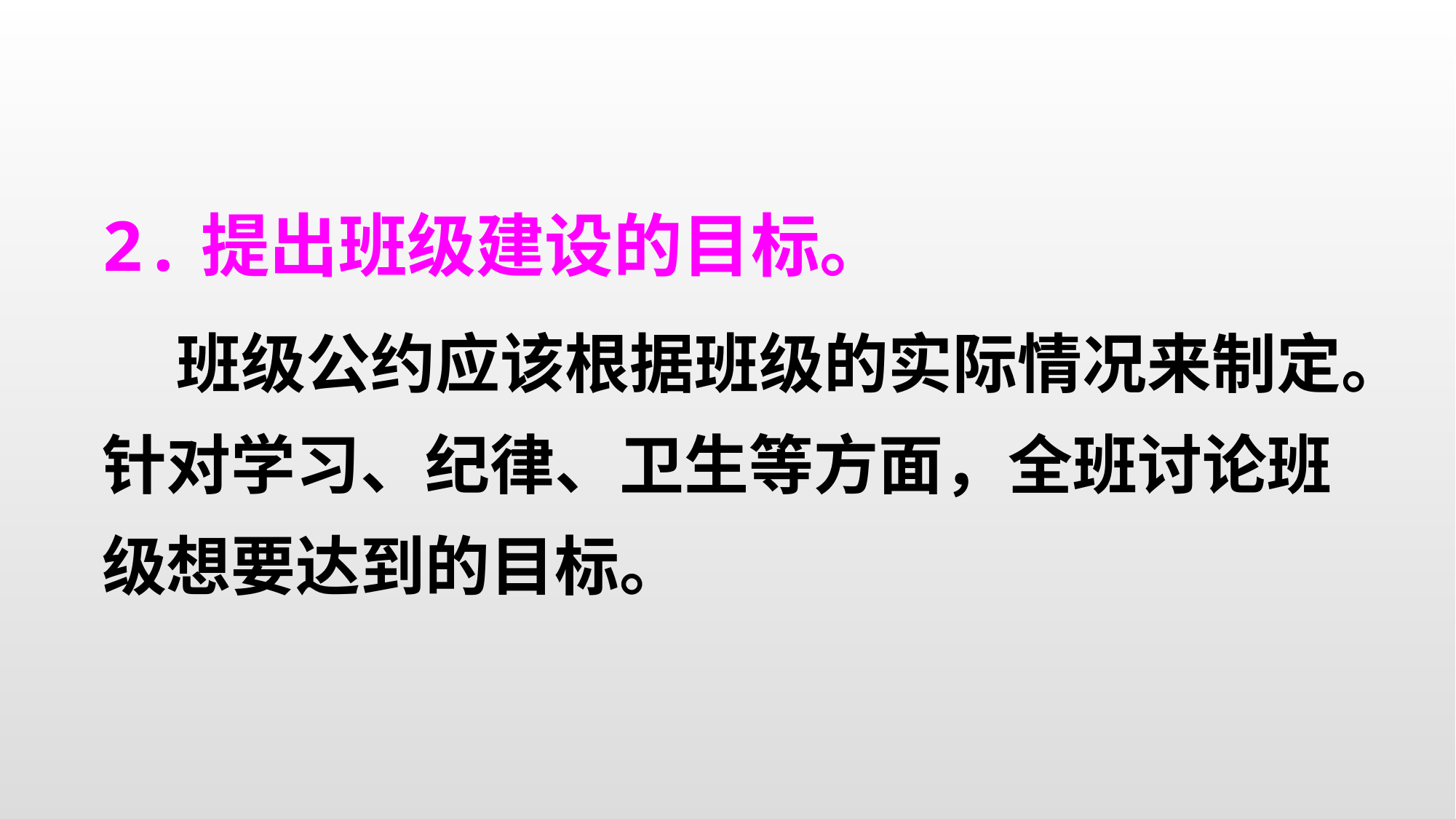

2.提出班级建设的目标。
    班级公约应该根据班级的实际情况来制定。针对学习、纪律、卫生等方面，全班讨论班级想要达到的目标。